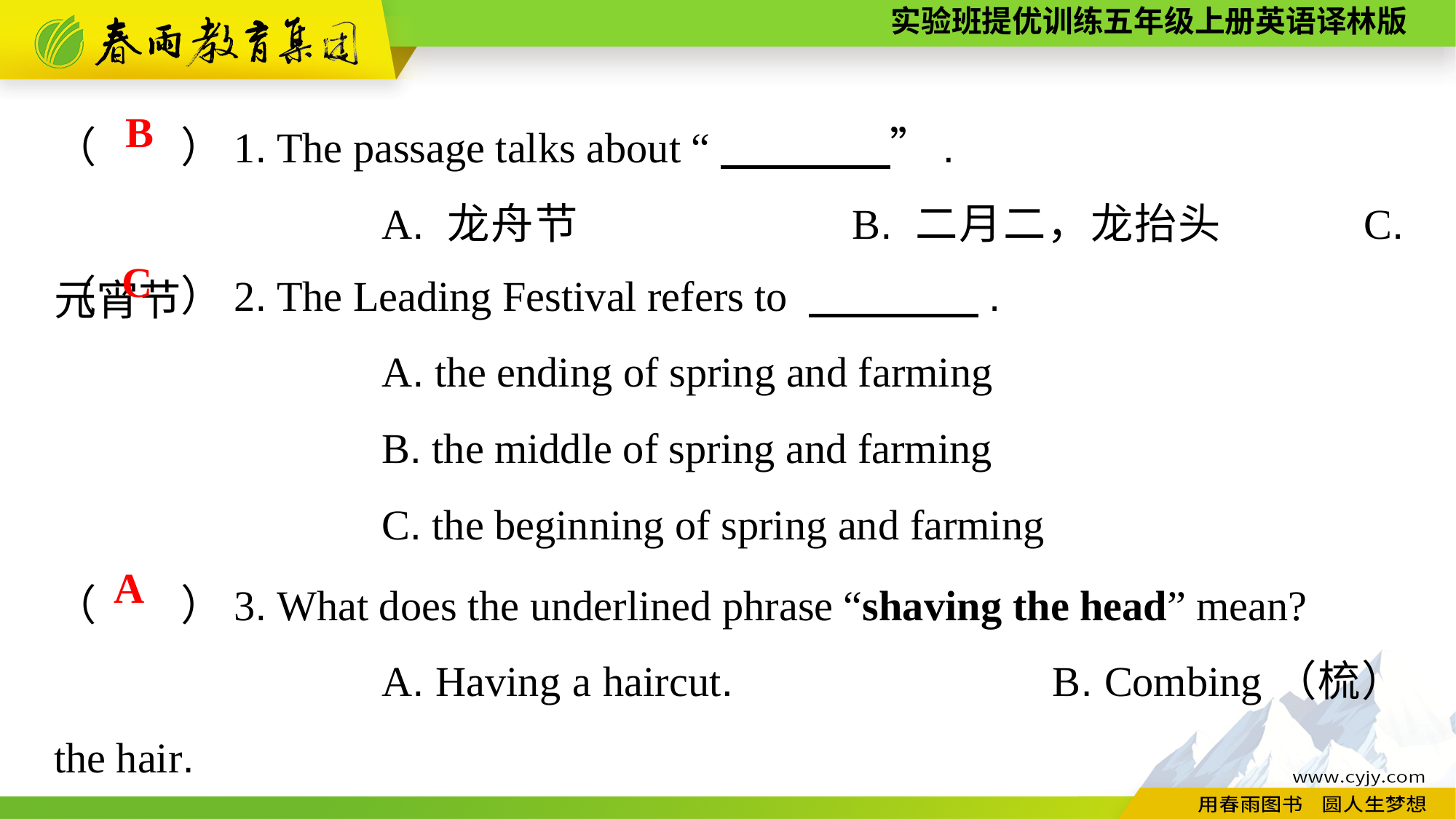

（　　）1. The passage talks about “　　　　”.
			A. 龙舟节　　　　　　B. 二月二，龙抬头　　　C. 元宵节
B
（　　）2. The Leading Festival refers to 　　　　.
			A. the ending of spring and farming
			B. the middle of spring and farming
			C. the beginning of spring and farming
C
（　　）3. What does the underlined phrase “shaving the head” mean?
			A. Having a haircut.	　　　　　B. Combing（梳） the hair.
			C. Washing the head.
A